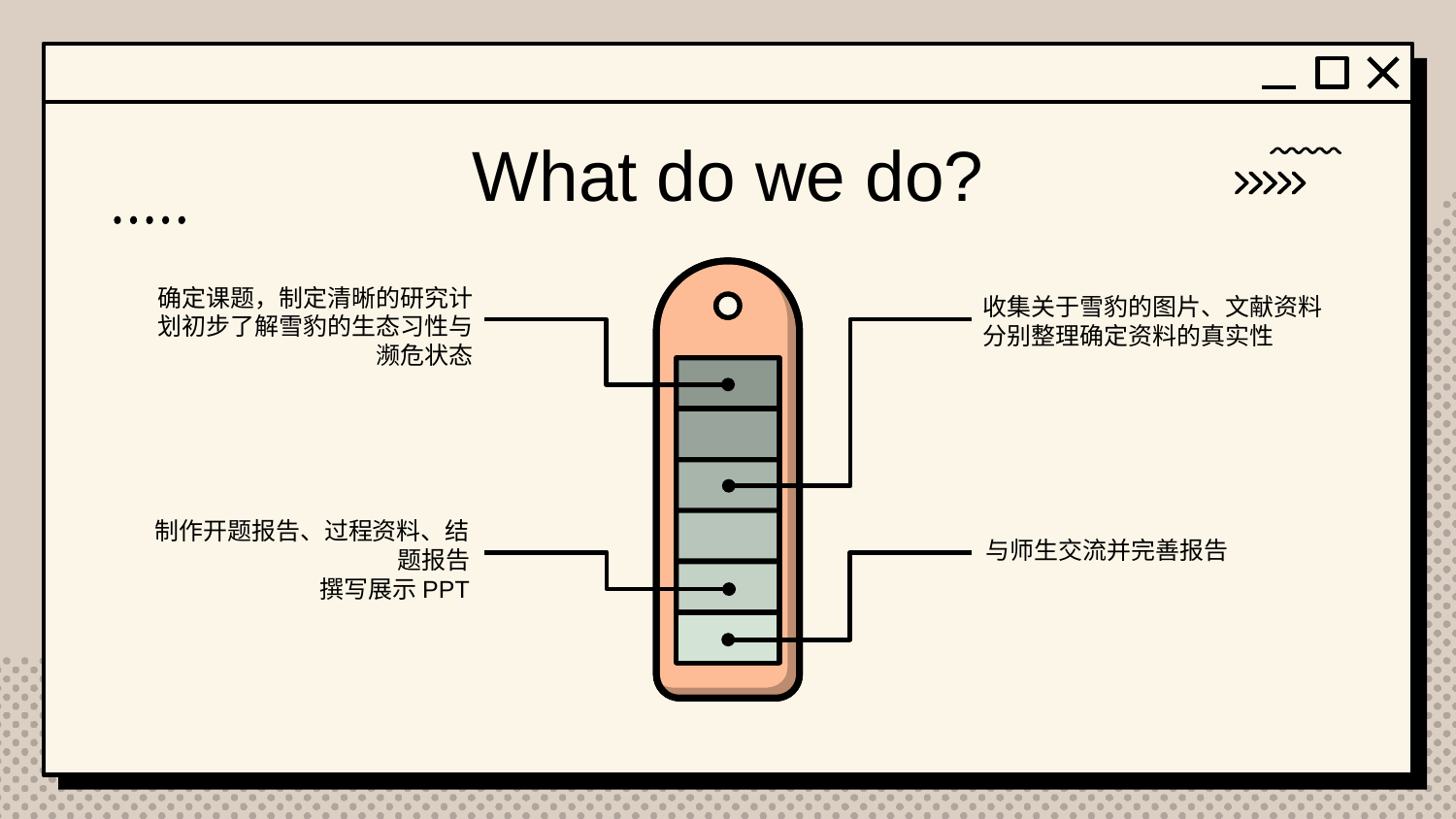

# What do we do?

确定课题，制定清晰的研究计划初步了解雪豹的生态习性与濒危状态
收集关于雪豹的图片、文献资料
分别整理确定资料的真实性
制作开题报告、过程资料、结题报告
撰写展示PPT
与师生交流并完善报告